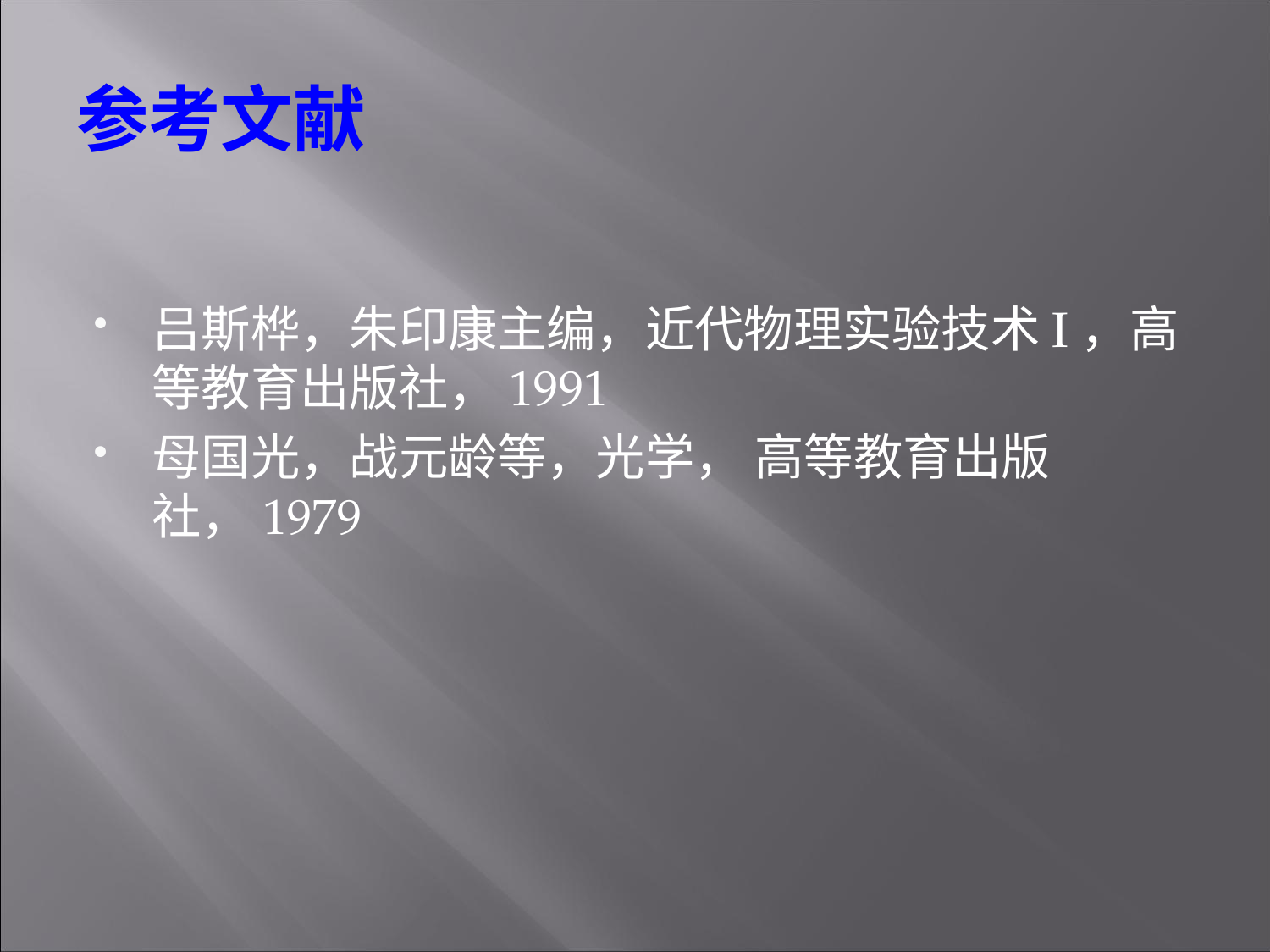

# 参考文献

吕斯桦，朱印康主编，近代物理实验技术I，高等教育出版社，1991
母国光，战元龄等，光学， 高等教育出版社，1979